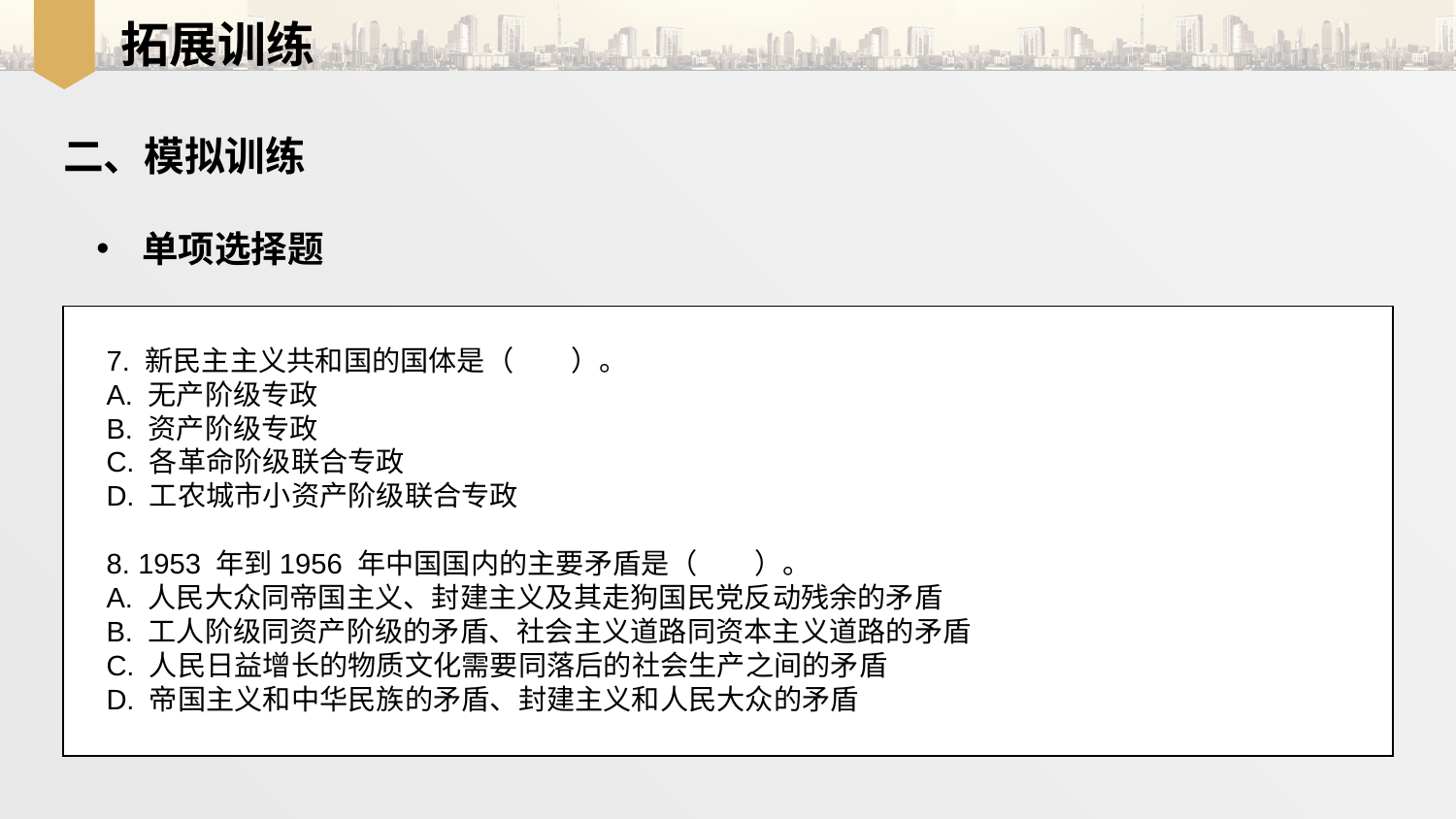

拓展训练
二、模拟训练
单项选择题

7. 新民主主义共和国的国体是（　　）。
A. 无产阶级专政
B. 资产阶级专政
C. 各革命阶级联合专政
D. 工农城市小资产阶级联合专政

8. 1953 年到1956 年中国国内的主要矛盾是（　　）。
A. 人民大众同帝国主义、封建主义及其走狗国民党反动残余的矛盾
B. 工人阶级同资产阶级的矛盾、社会主义道路同资本主义道路的矛盾
C. 人民日益增长的物质文化需要同落后的社会生产之间的矛盾
D. 帝国主义和中华民族的矛盾、封建主义和人民大众的矛盾